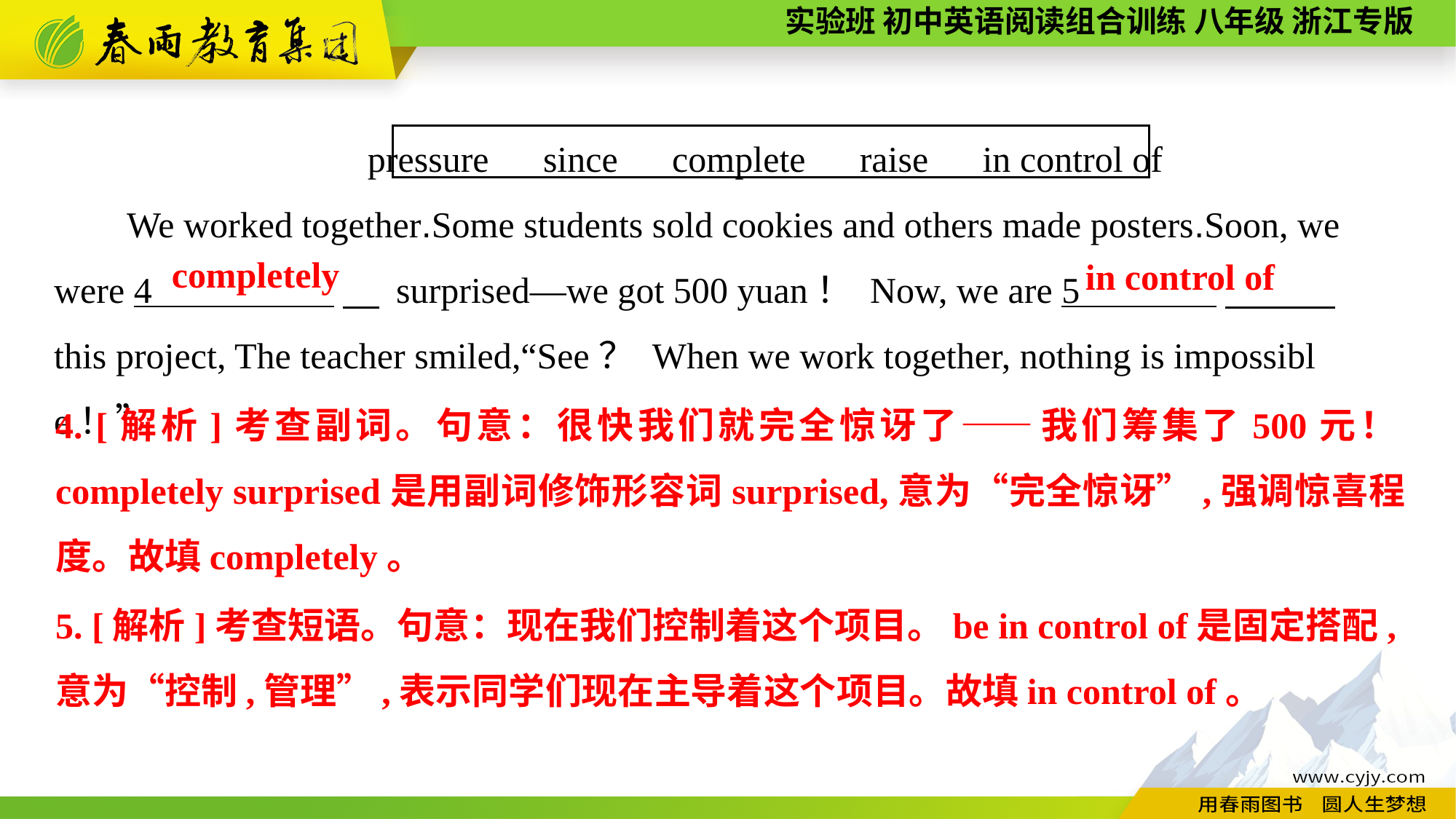

pressure　since　complete　raise　in control of
We worked together.Some students sold cookies and others made posters.Soon, we were 4                    　 surprised—we got 500 yuan！ Now, we are 5               　          this project, The teacher smiled,“See？ When we work together, nothing is impossible！”

completely
in control of
4. [解析]考查副词。句意：很快我们就完全惊讶了——我们筹集了500元！completely surprised是用副词修饰形容词surprised,意为“完全惊讶”,强调惊喜程度。故填completely。
5. [解析]考查短语。句意：现在我们控制着这个项目。be in control of是固定搭配,意为“控制,管理”,表示同学们现在主导着这个项目。故填in control of。